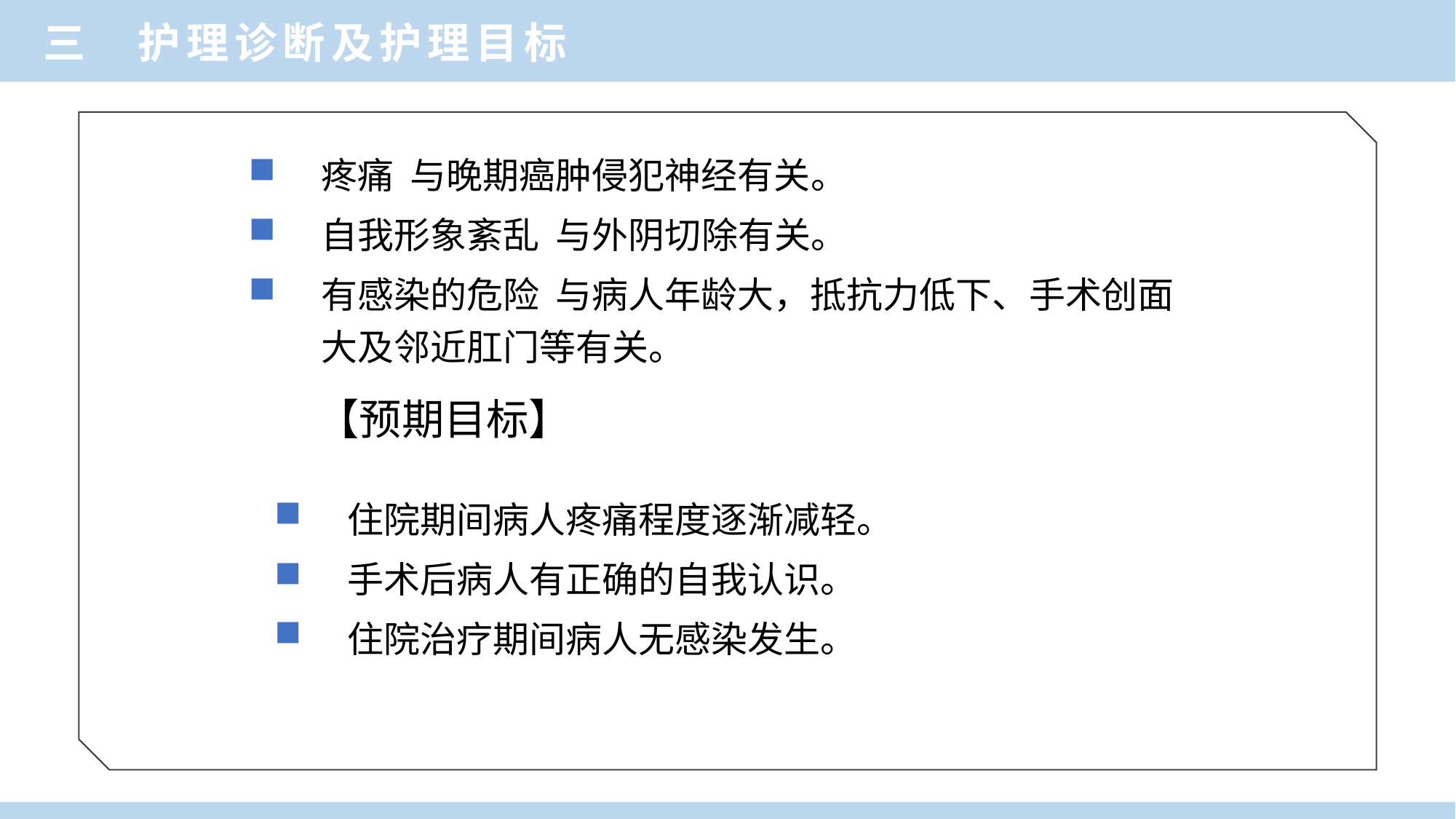

三   护理诊断及护理目标

疼痛  与晚期癌肿侵犯神经有关。
自我形象紊乱  与外阴切除有关。
有感染的危险  与病人年龄大，抵抗力低下、手术创面大及邻近肛门等有关。
【预期目标】
住院期间病人疼痛程度逐渐减轻。
手术后病人有正确的自我认识。
住院治疗期间病人无感染发生。